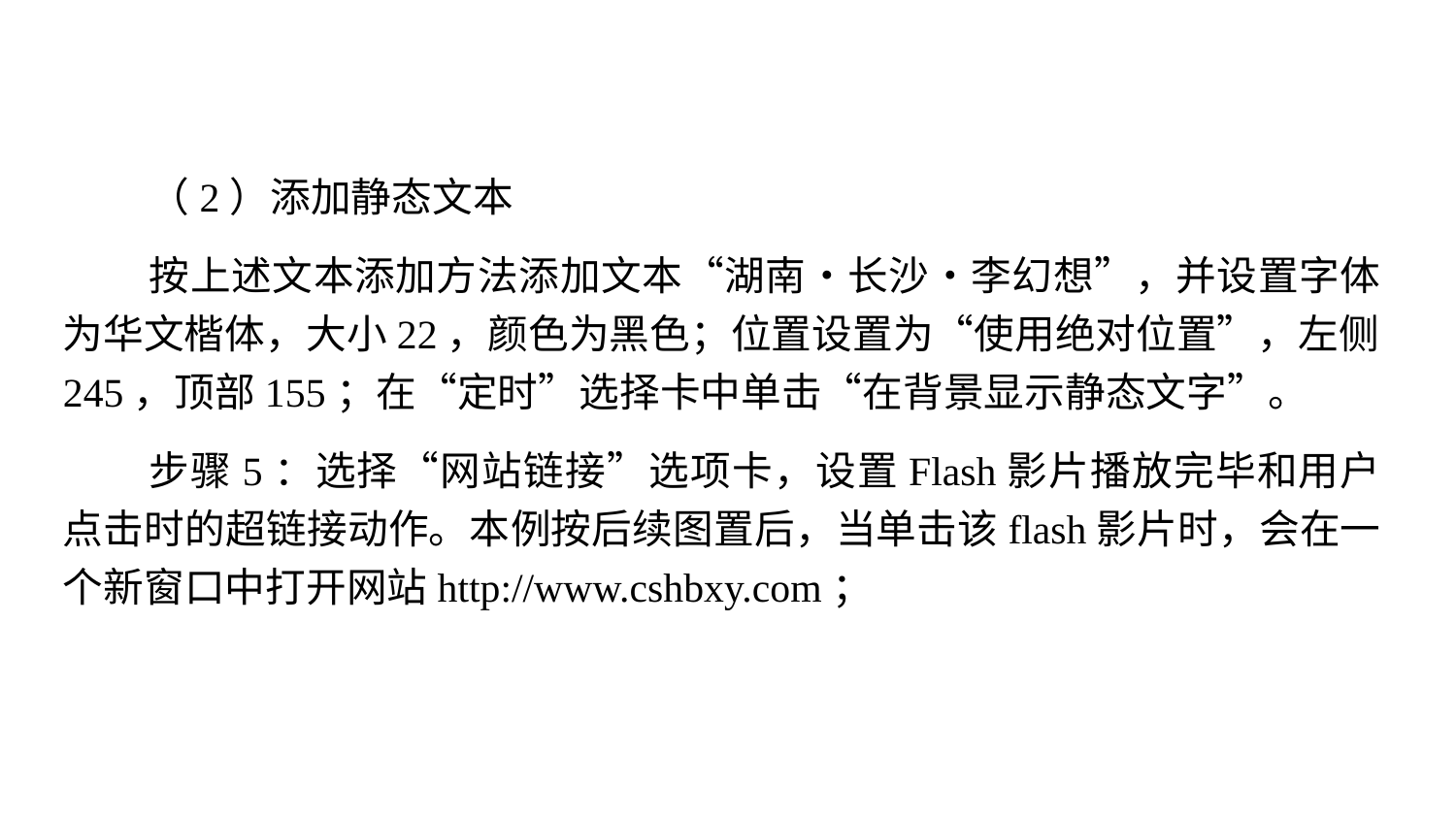

（2）添加静态文本
按上述文本添加方法添加文本“湖南•长沙•李幻想”，并设置字体为华文楷体，大小22，颜色为黑色；位置设置为“使用绝对位置”，左侧245，顶部155；在“定时”选择卡中单击“在背景显示静态文字”。
步骤5：选择“网站链接”选项卡，设置Flash影片播放完毕和用户点击时的超链接动作。本例按后续图置后，当单击该flash影片时，会在一个新窗口中打开网站http://www.cshbxy.com；